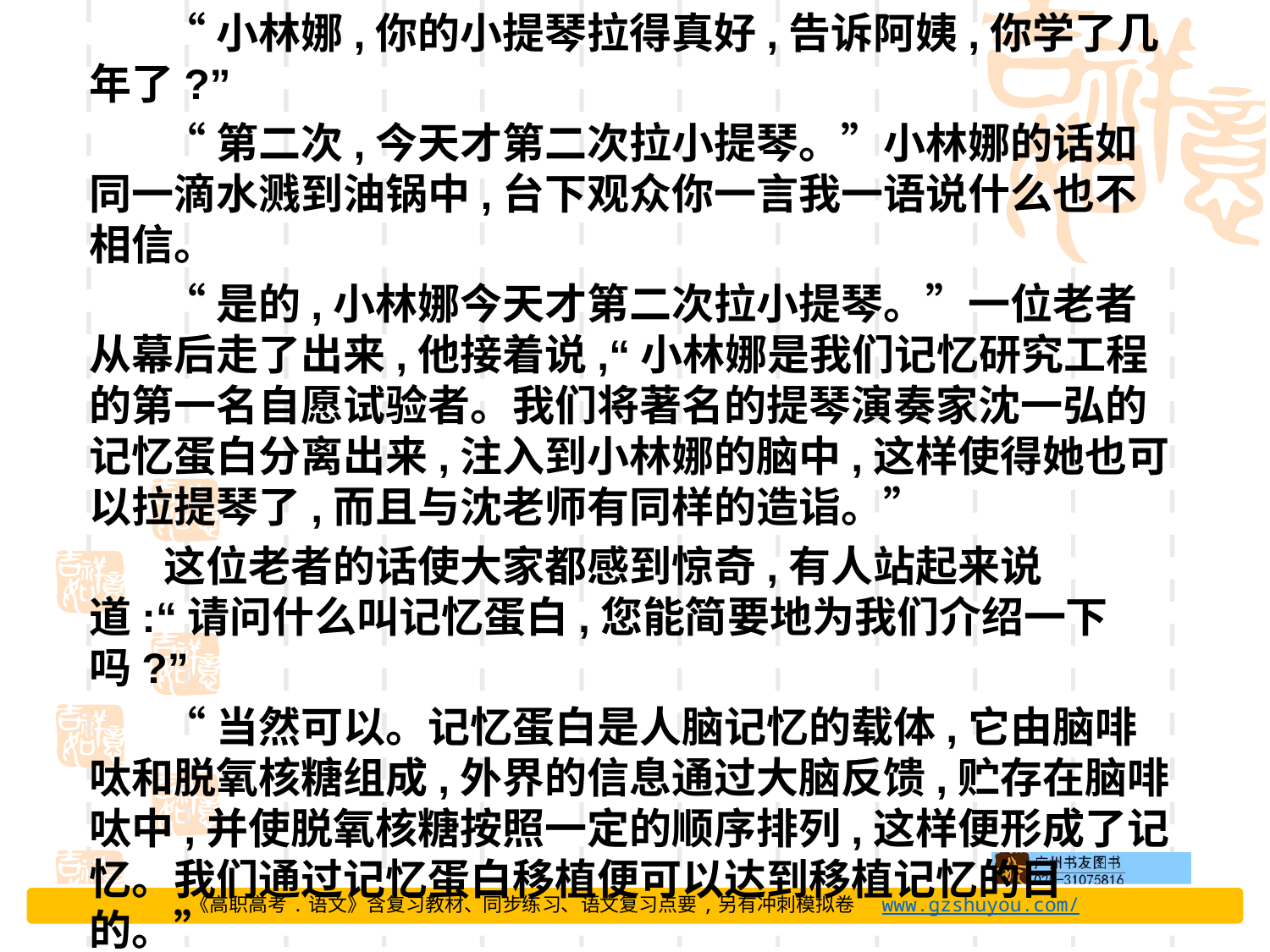

“小林娜,你的小提琴拉得真好,告诉阿姨,你学了几年了?”
“第二次,今天才第二次拉小提琴。”小林娜的话如同一滴水溅到油锅中,台下观众你一言我一语说什么也不相信。
“是的,小林娜今天才第二次拉小提琴。”一位老者从幕后走了出来,他接着说,“小林娜是我们记忆研究工程的第一名自愿试验者。我们将著名的提琴演奏家沈一弘的记忆蛋白分离出来,注入到小林娜的脑中,这样使得她也可以拉提琴了,而且与沈老师有同样的造诣。”
这位老者的话使大家都感到惊奇,有人站起来说道:“请问什么叫记忆蛋白,您能简要地为我们介绍一下吗?”
“当然可以。记忆蛋白是人脑记忆的载体,它由脑啡呔和脱氧核糖组成,外界的信息通过大脑反馈,贮存在脑啡呔中,并使脱氧核糖按照一定的顺序排列,这样便形成了记忆。我们通过记忆蛋白移植便可以达到移植记忆的目的。”